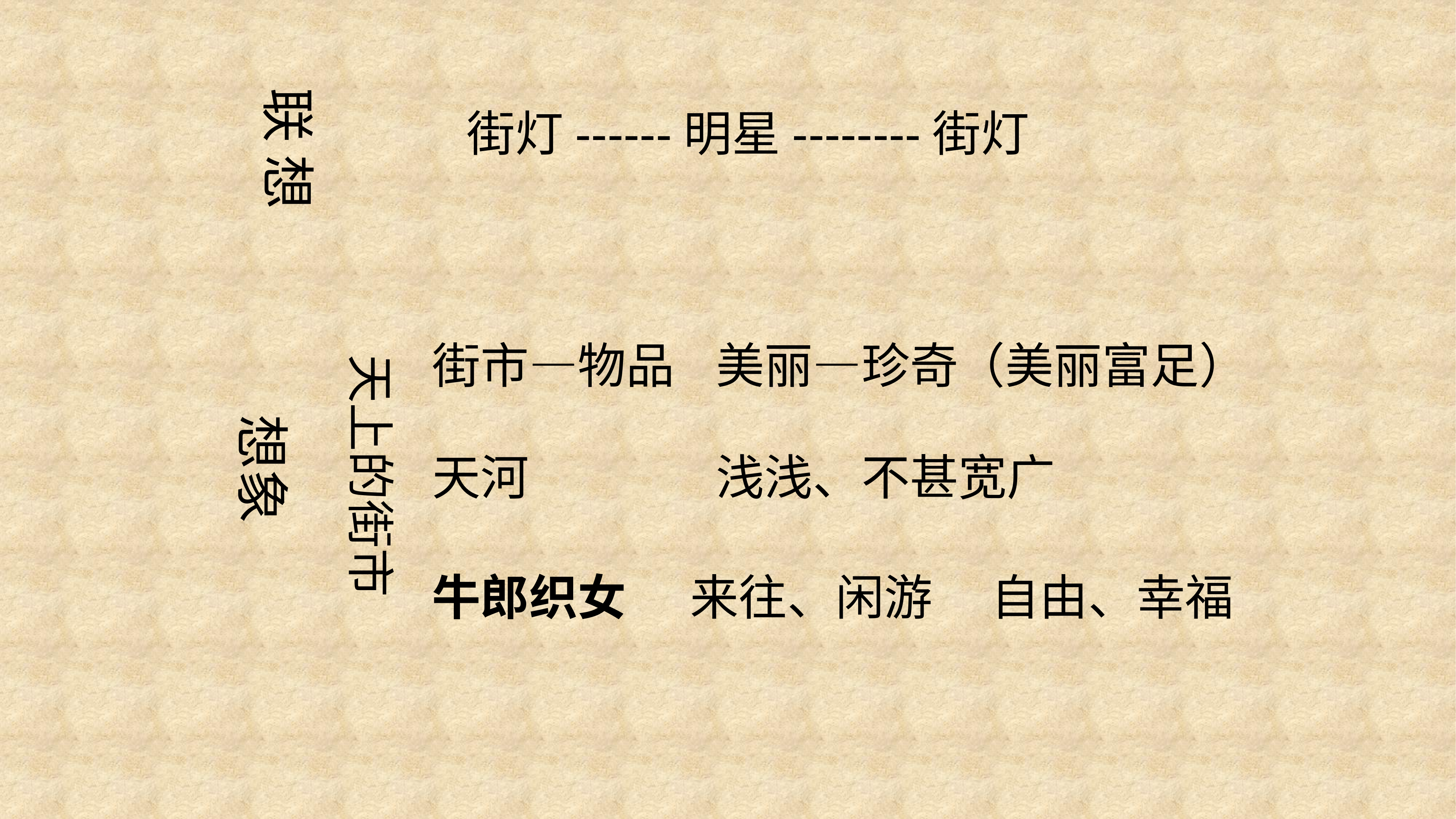

联 想
街灯------明星--------街灯
街市—物品
美丽—珍奇
（美丽富足）
天上的街市

想象
天河
浅浅、不甚宽广
牛郎织女
来往、闲游
自由、幸福